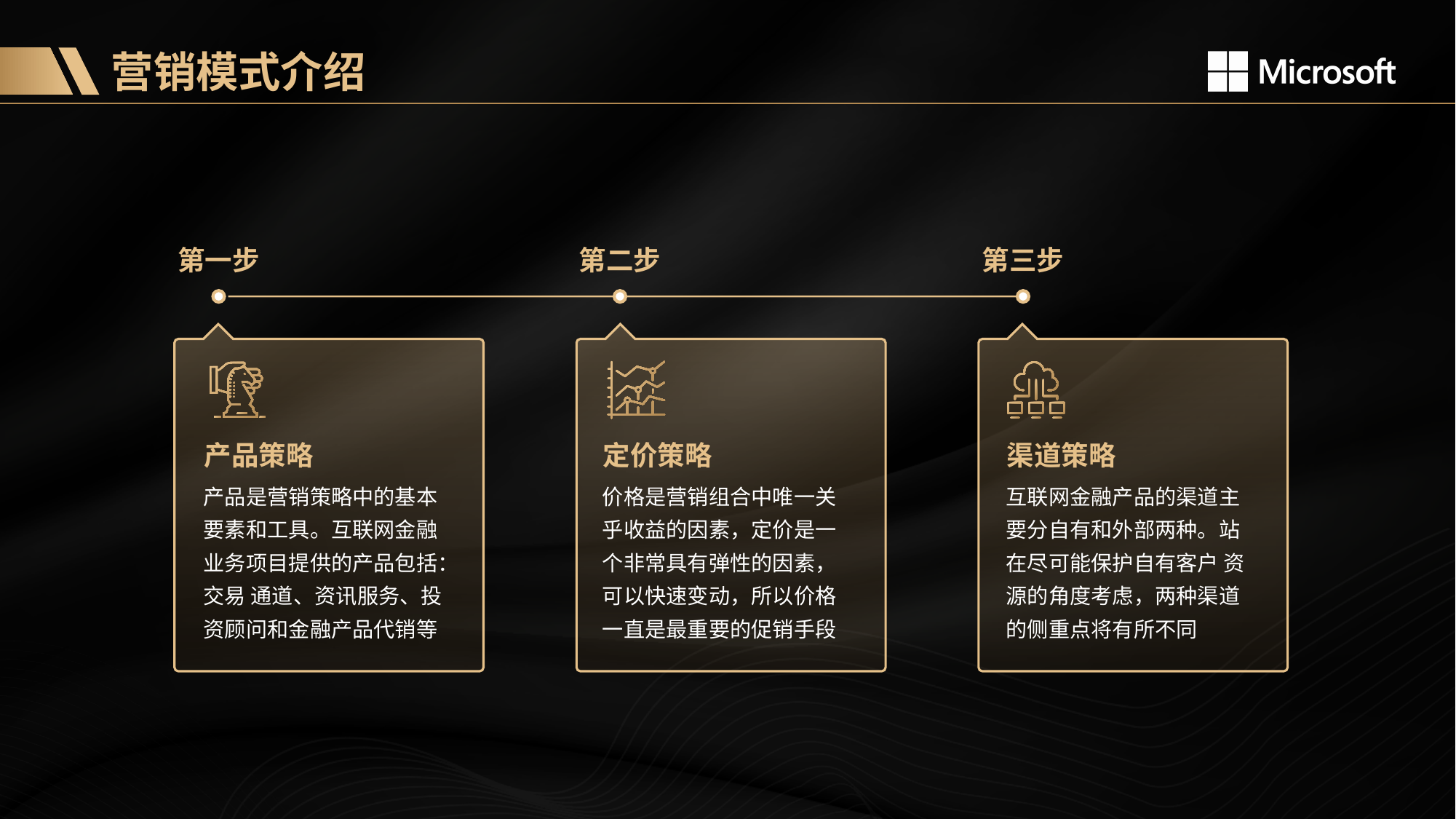

营销模式介绍
第一步
第二步
第三步

产品策略
定价策略
渠道策略
产品是营销策略中的基本要素和工具。互联网金融业务项目提供的产品包括：交易 通道、资讯服务、投资顾问和金融产品代销等
价格是营销组合中唯一关乎收益的因素，定价是一个非常具有弹性的因素，可以快速变动，所以价格一直是最重要的促销手段
互联网金融产品的渠道主要分自有和外部两种。站在尽可能保护自有客户 资源的角度考虑，两种渠道的侧重点将有所不同